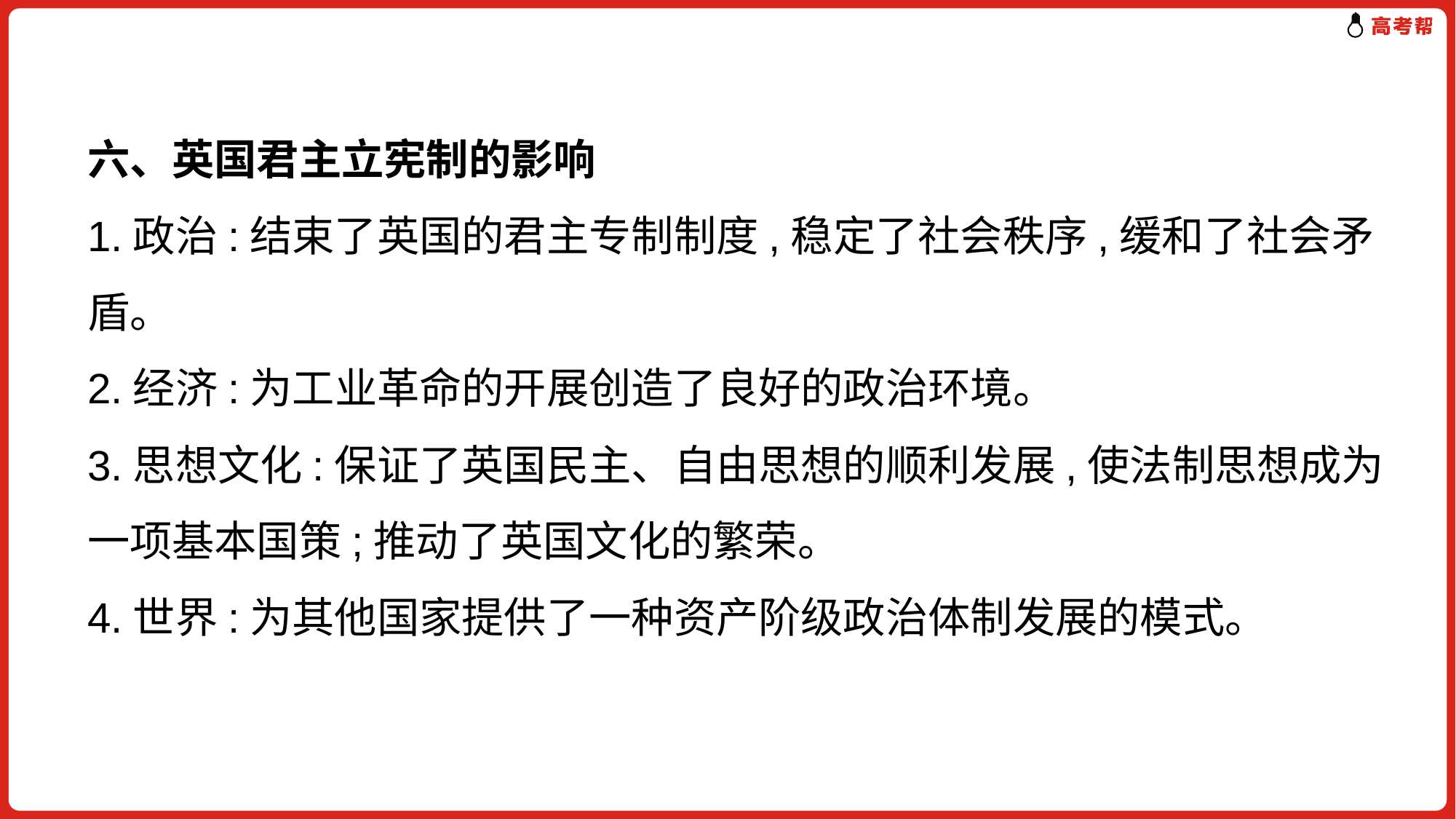

六、英国君主立宪制的影响
1.政治:结束了英国的君主专制制度,稳定了社会秩序,缓和了社会矛盾。
2.经济:为工业革命的开展创造了良好的政治环境。
3.思想文化:保证了英国民主、自由思想的顺利发展,使法制思想成为一项基本国策;推动了英国文化的繁荣。
4.世界:为其他国家提供了一种资产阶级政治体制发展的模式。